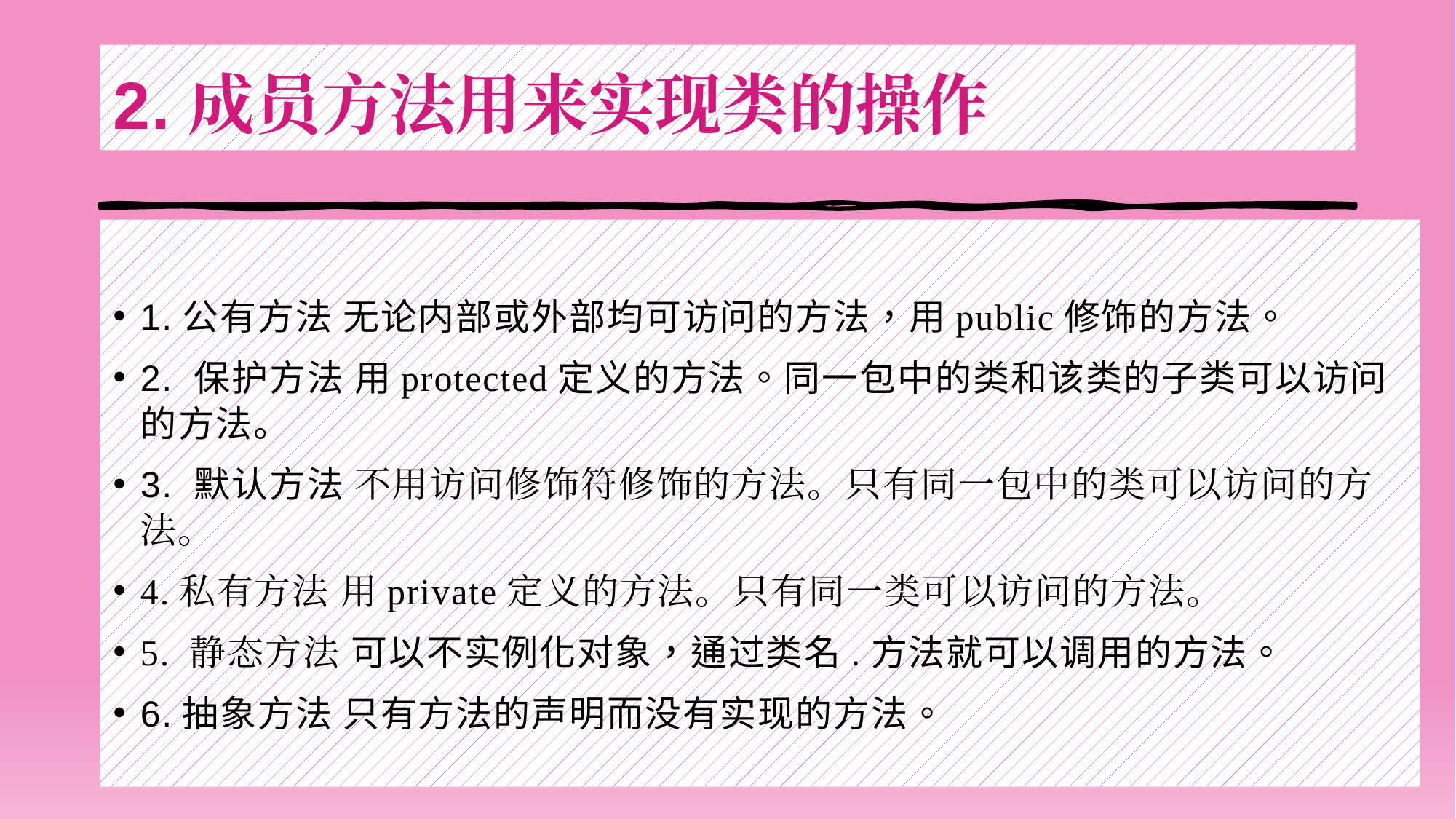

# 2.成员方法用来实现类的操作

1.公有方法 无论内部或外部均可访问的方法，用public修饰的方法。
2. 保护方法 用protected定义的方法。同一包中的类和该类的子类可以访问的方法。
3. 默认方法 不用访问修饰符修饰的方法。只有同一包中的类可以访问的方法。
4.私有方法 用private定义的方法。只有同一类可以访问的方法。
5. 静态方法 可以不实例化对象，通过类名.方法就可以调用的方法。
6.抽象方法 只有方法的声明而没有实现的方法。